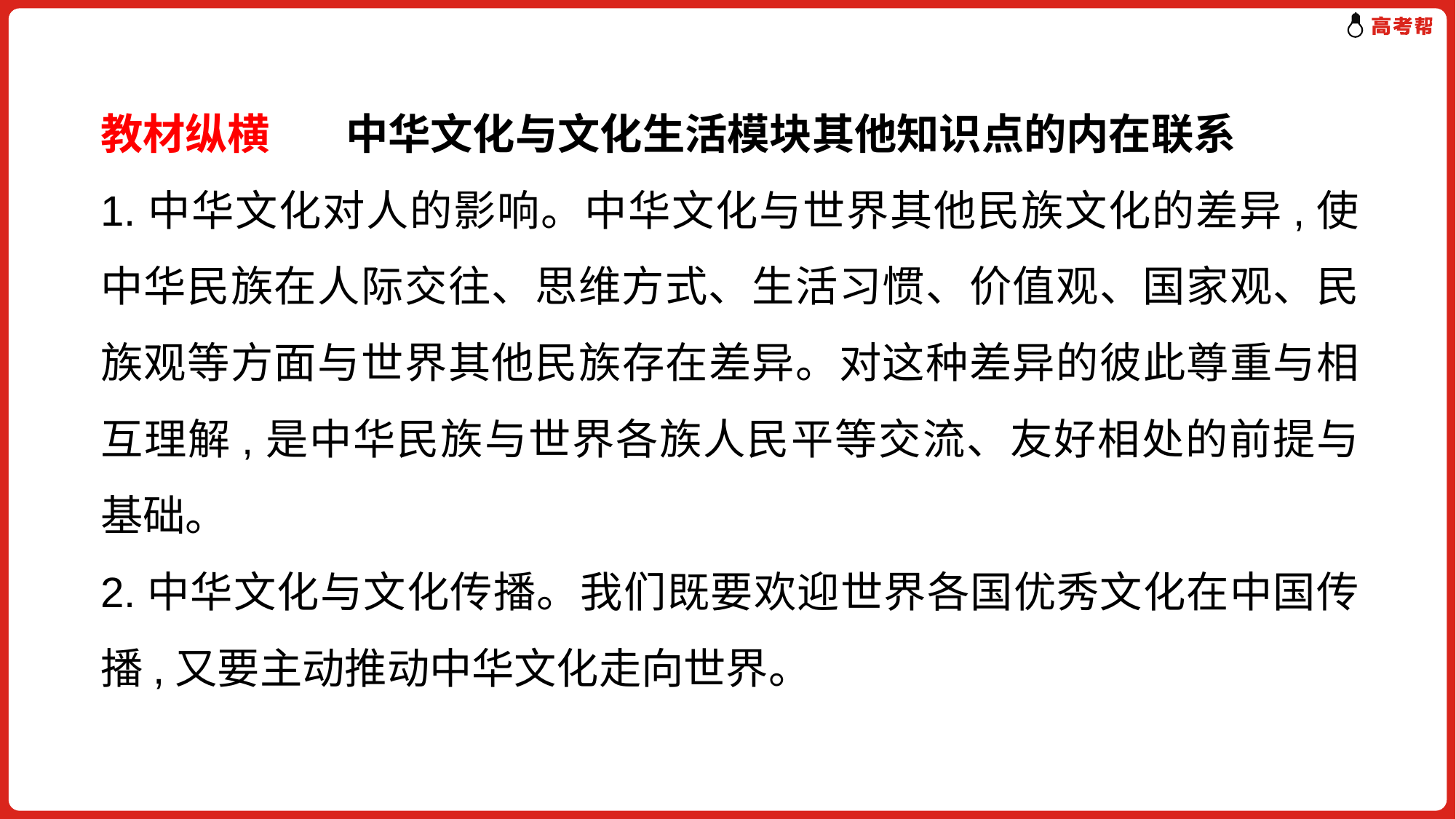

教材纵横        中华文化与文化生活模块其他知识点的内在联系
1.中华文化对人的影响。中华文化与世界其他民族文化的差异,使中华民族在人际交往、思维方式、生活习惯、价值观、国家观、民族观等方面与世界其他民族存在差异。对这种差异的彼此尊重与相互理解,是中华民族与世界各族人民平等交流、友好相处的前提与基础。
2.中华文化与文化传播。我们既要欢迎世界各国优秀文化在中国传播,又要主动推动中华文化走向世界。